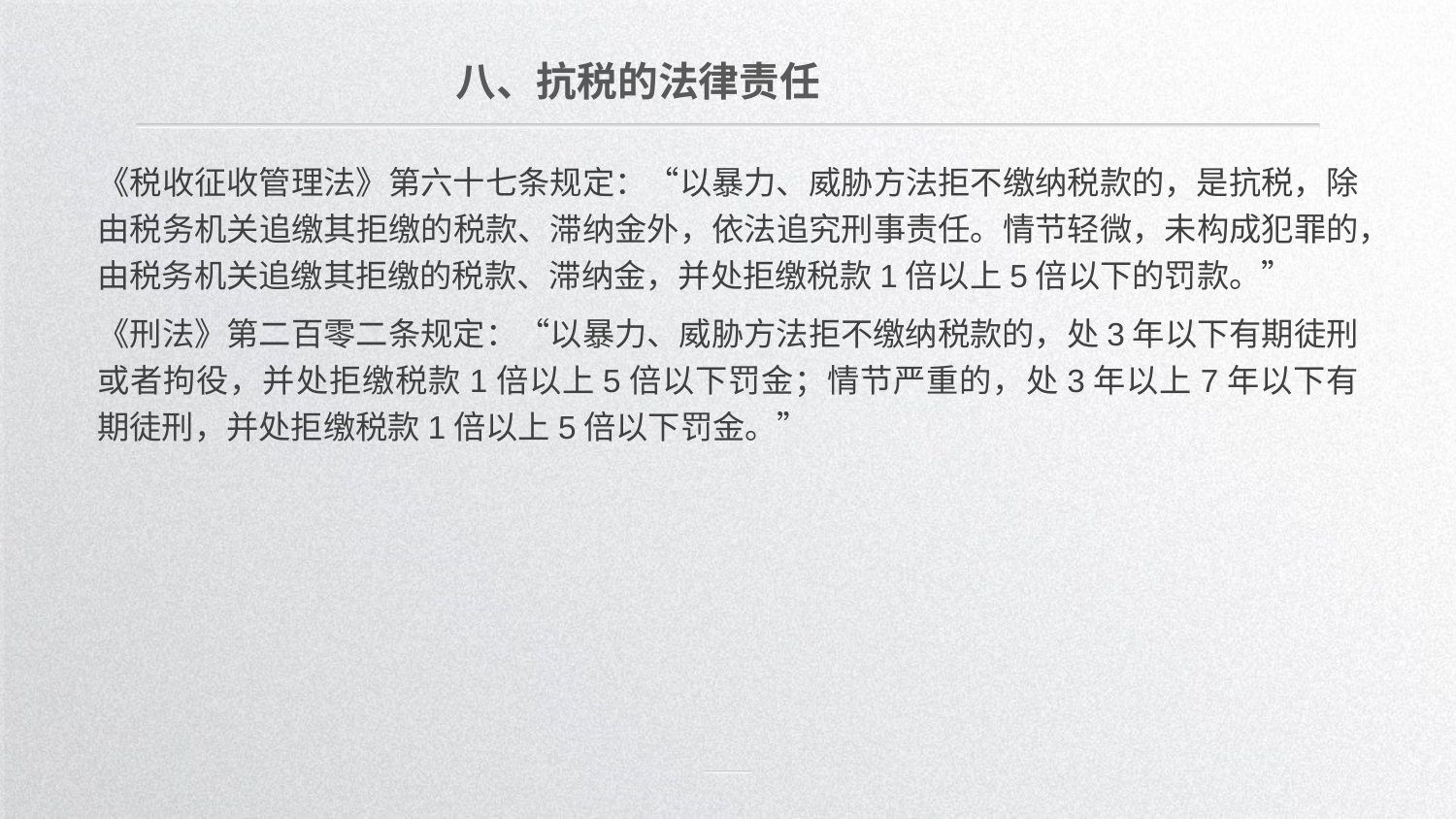

八、抗税的法律责任
《税收征收管理法》第六十七条规定：“以暴力、威胁方法拒不缴纳税款的，是抗税，除由税务机关追缴其拒缴的税款、滞纳金外，依法追究刑事责任。情节轻微，未构成犯罪的，由税务机关追缴其拒缴的税款、滞纳金，并处拒缴税款1倍以上5倍以下的罚款。”
《刑法》第二百零二条规定：“以暴力、威胁方法拒不缴纳税款的，处3年以下有期徒刑或者拘役，并处拒缴税款1倍以上5倍以下罚金；情节严重的，处3年以上7年以下有期徒刑，并处拒缴税款1倍以上5倍以下罚金。”